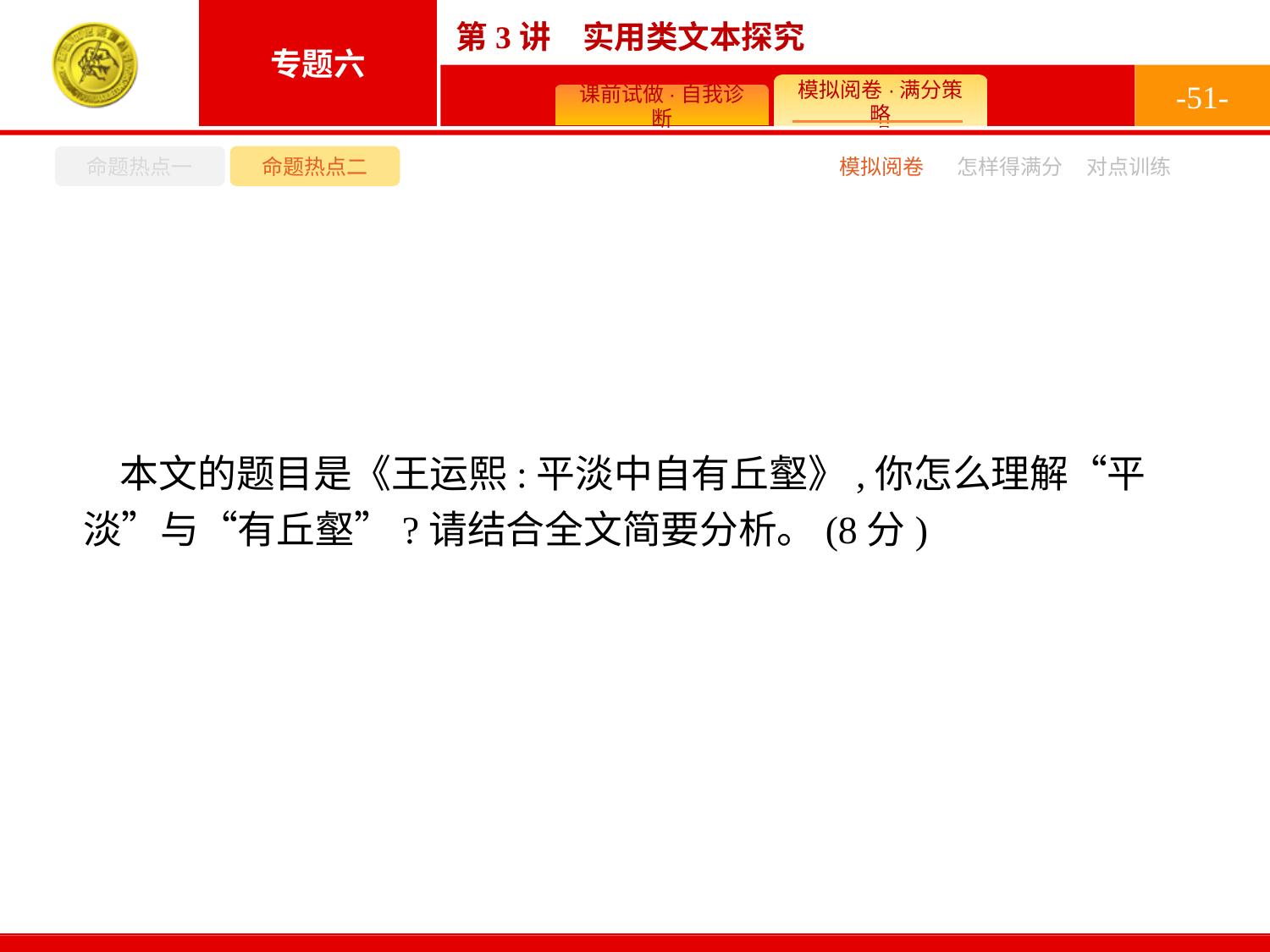

-51-
命题热点一
命题热点二
怎样得满分
模拟阅卷
对点训练
本文的题目是《王运熙:平淡中自有丘壑》,你怎么理解“平淡”与“有丘壑”?请结合全文简要分析。(8分)